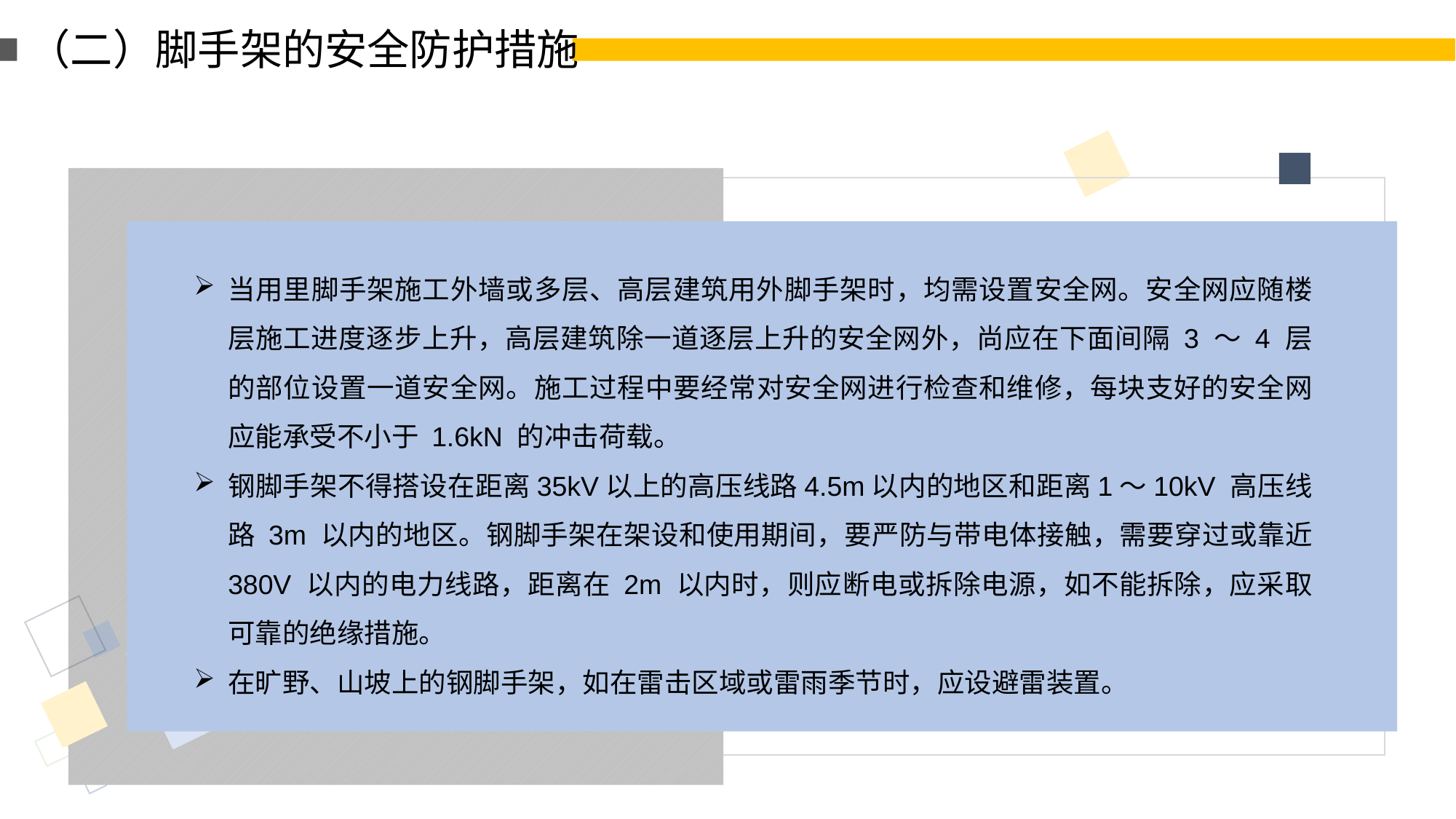

（二）脚手架的安全防护措施

当用里脚手架施工外墙或多层、高层建筑用外脚手架时，均需设置安全网。安全网应随楼层施工进度逐步上升，高层建筑除一道逐层上升的安全网外，尚应在下面间隔 3 ～ 4 层的部位设置一道安全网。施工过程中要经常对安全网进行检查和维修，每块支好的安全网应能承受不小于 1.6kN 的冲击荷载。
钢脚手架不得搭设在距离35kV以上的高压线路4.5m以内的地区和距离1～10kV 高压线路 3m 以内的地区。钢脚手架在架设和使用期间，要严防与带电体接触，需要穿过或靠近 380V 以内的电力线路，距离在 2m 以内时，则应断电或拆除电源，如不能拆除，应采取可靠的绝缘措施。
在旷野、山坡上的钢脚手架，如在雷击区域或雷雨季节时，应设避雷装置。